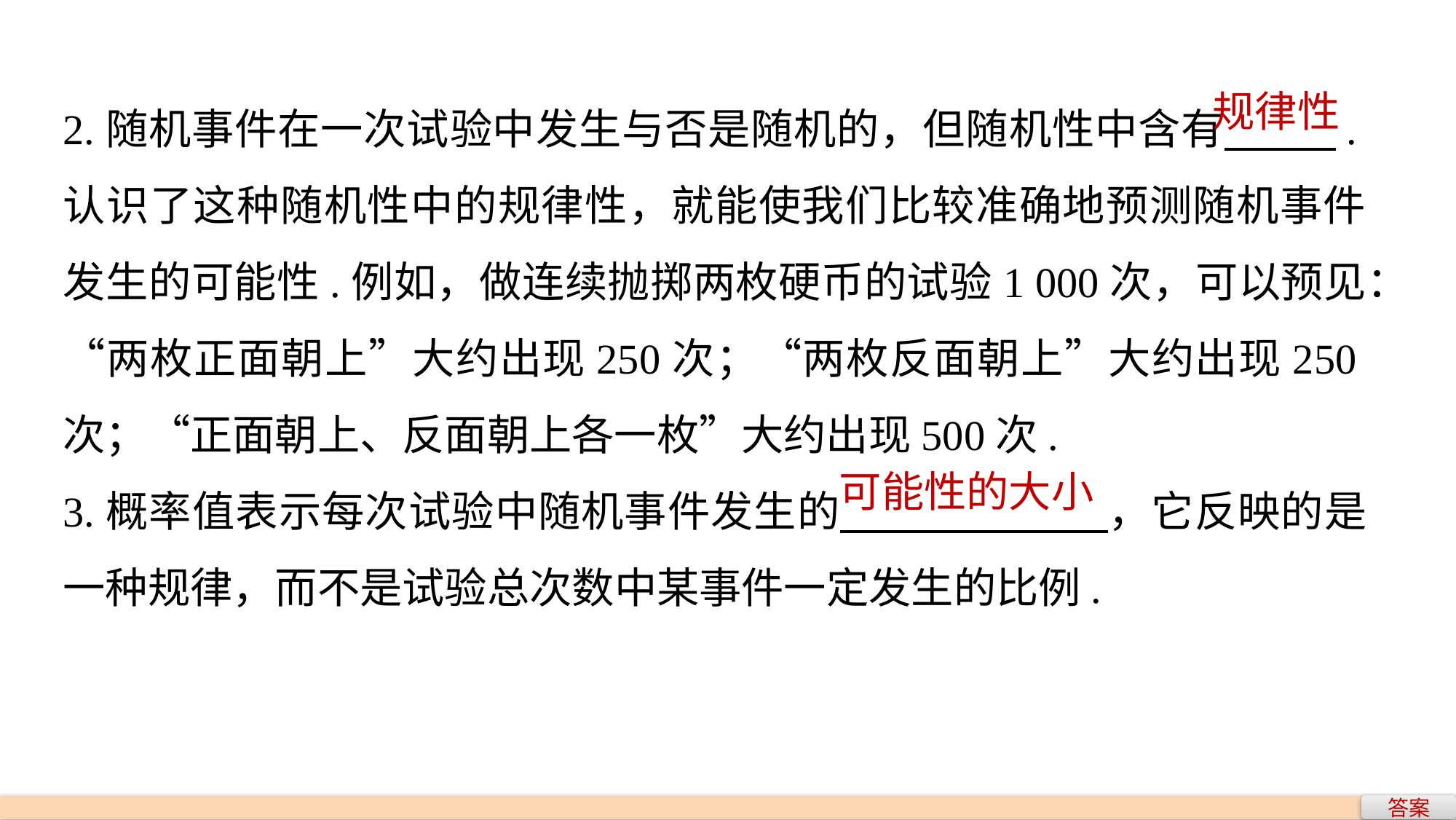

2.随机事件在一次试验中发生与否是随机的，但随机性中含有           .认识了这种随机性中的规律性，就能使我们比较准确地预测随机事件发生的可能性.例如，做连续抛掷两枚硬币的试验1 000次，可以预见：“两枚正面朝上”大约出现250次；“两枚反面朝上”大约出现250次；“正面朝上、反面朝上各一枚”大约出现500次.
3.概率值表示每次试验中随机事件发生的                          ，它反映的是一种规律，而不是试验总次数中某事件一定发生的比例.
规律性
可能性的大小
答案